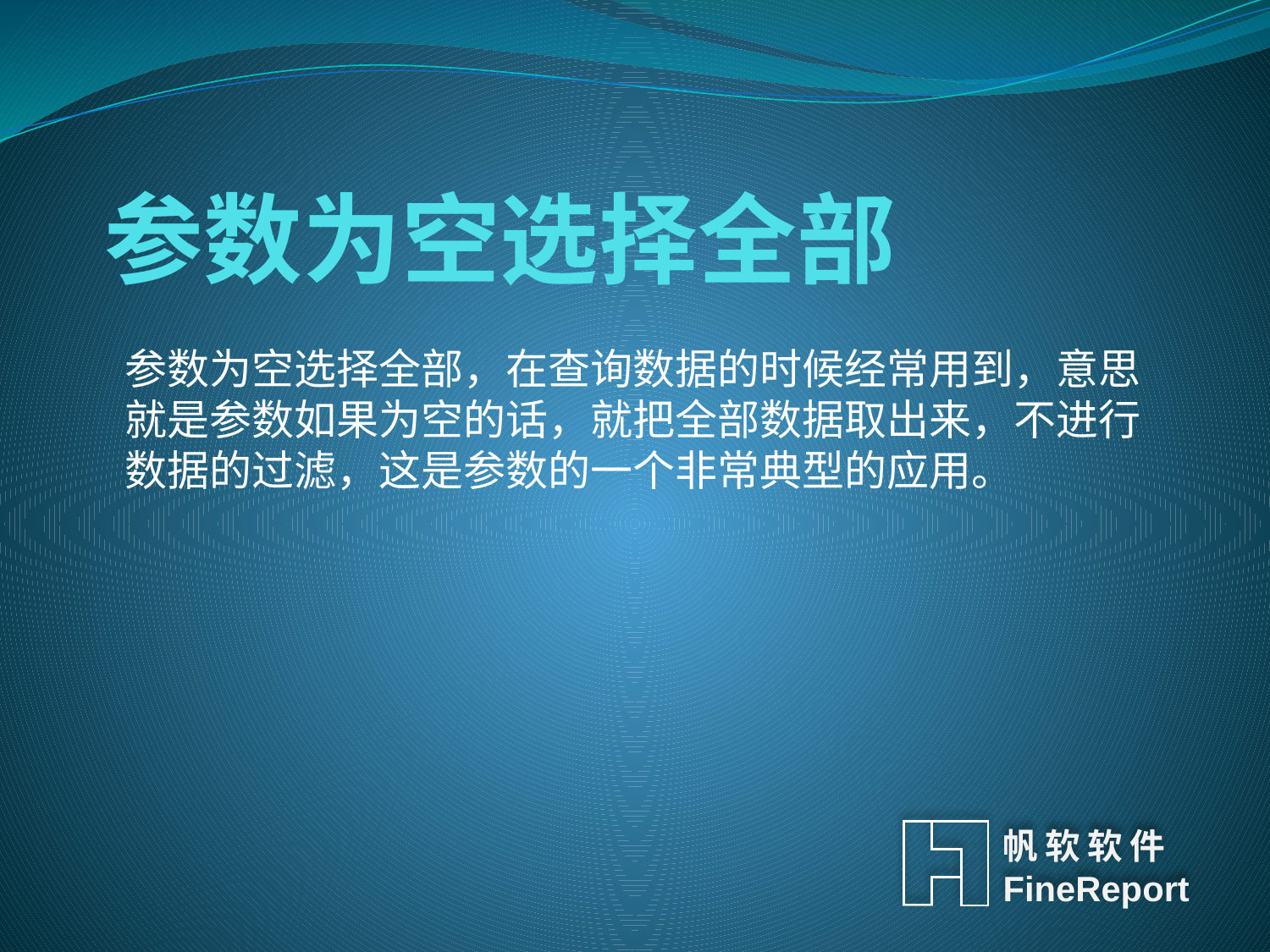

# 参数为空选择全部
参数为空选择全部，在查询数据的时候经常用到，意思就是参数如果为空的话，就把全部数据取出来，不进行数据的过滤，这是参数的一个非常典型的应用。